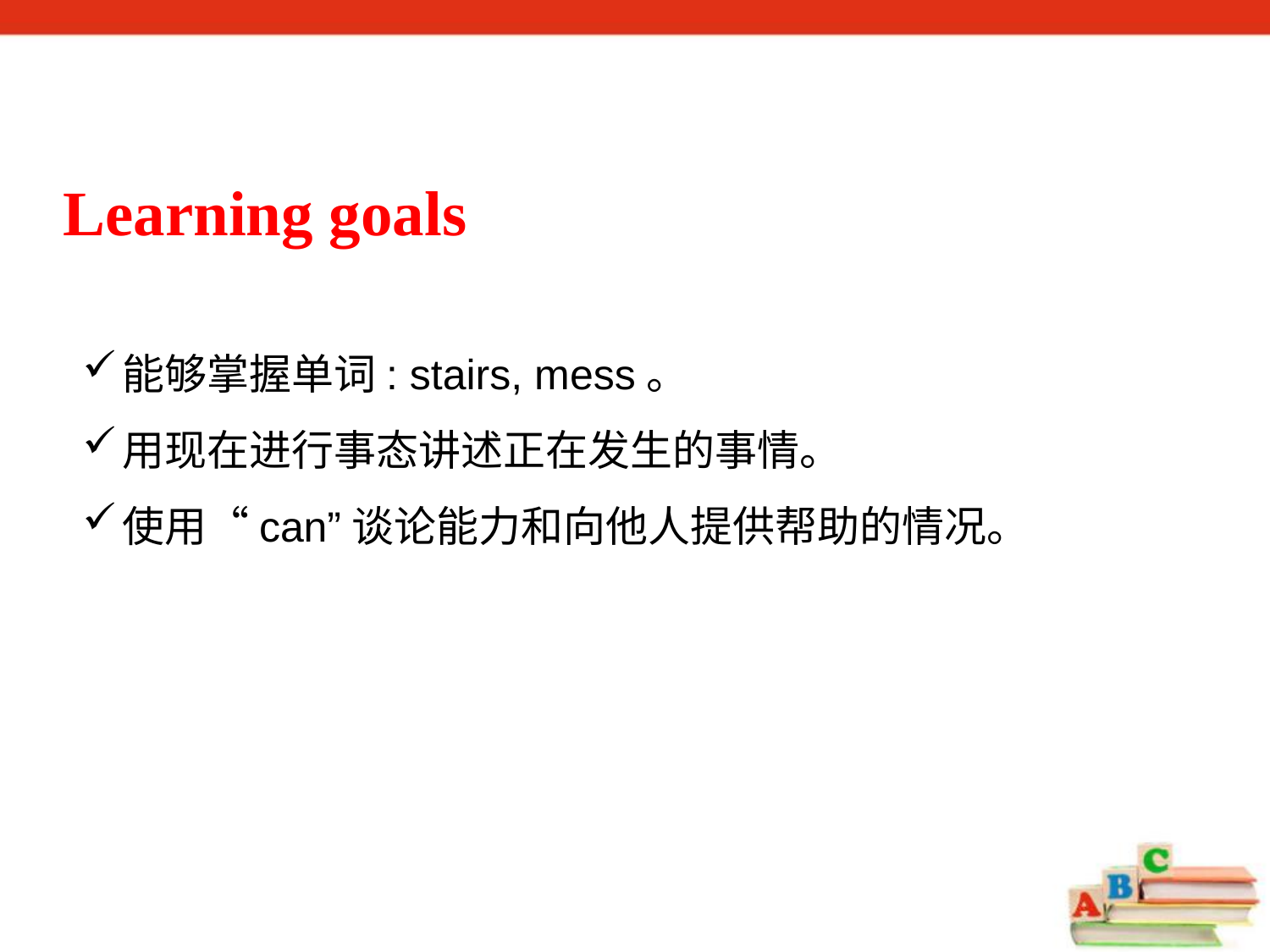

Learning goals
能够掌握单词: stairs, mess。
用现在进行事态讲述正在发生的事情。
使用“can”谈论能力和向他人提供帮助的情况。